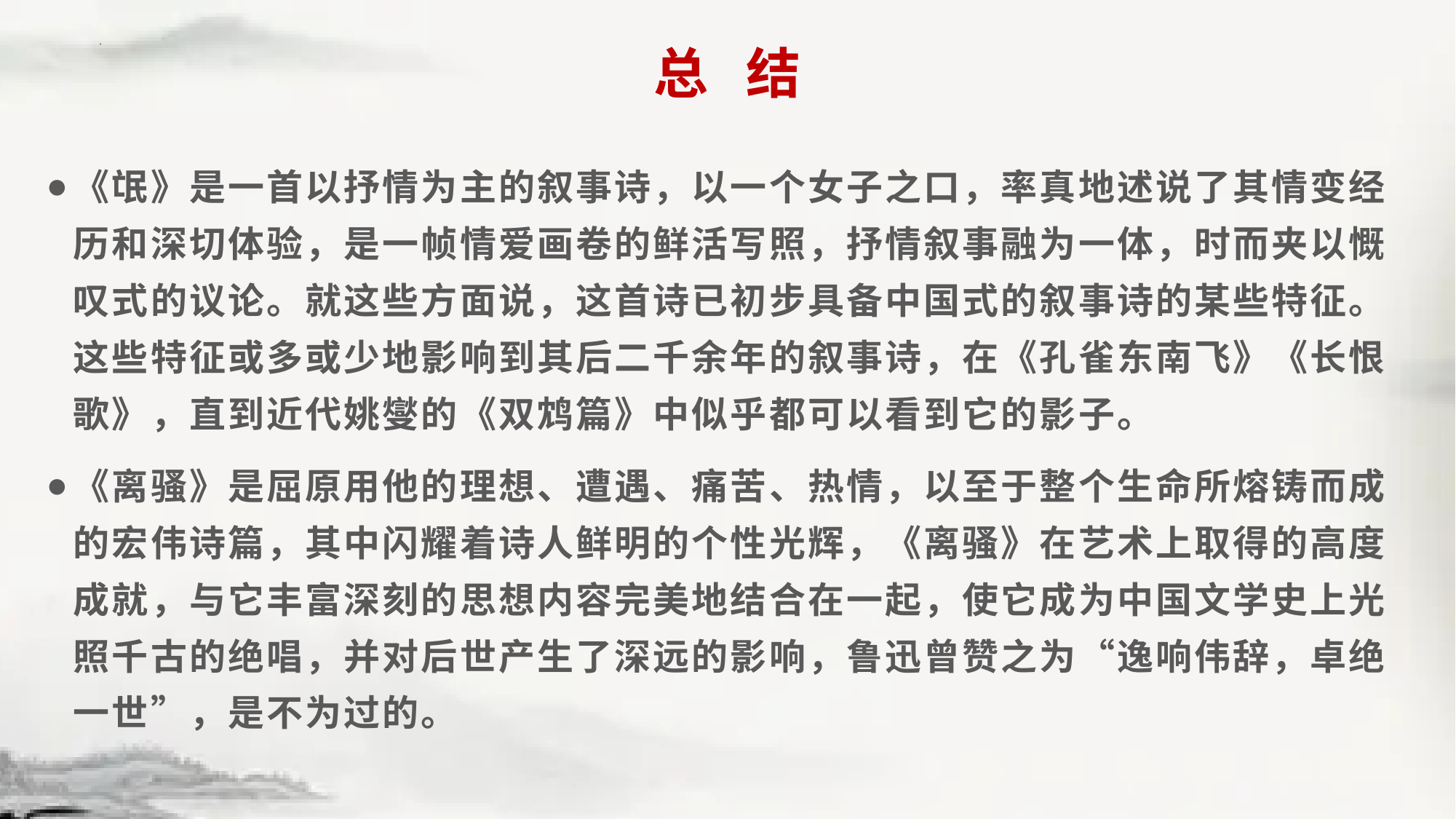

# 总  结
《氓》是一首以抒情为主的叙事诗，以一个女子之口，率真地述说了其情变经历和深切体验，是一帧情爱画卷的鲜活写照，抒情叙事融为一体，时而夹以慨叹式的议论。就这些方面说，这首诗已初步具备中国式的叙事诗的某些特征。这些特征或多或少地影响到其后二千余年的叙事诗，在《孔雀东南飞》《长恨歌》，直到近代姚燮的《双鸩篇》中似乎都可以看到它的影子。
《离骚》是屈原用他的理想、遭遇、痛苦、热情，以至于整个生命所熔铸而成的宏伟诗篇，其中闪耀着诗人鲜明的个性光辉，《离骚》在艺术上取得的高度成就，与它丰富深刻的思想内容完美地结合在一起，使它成为中国文学史上光照千古的绝唱，并对后世产生了深远的影响，鲁迅曾赞之为“逸响伟辞，卓绝一世”，是不为过的。